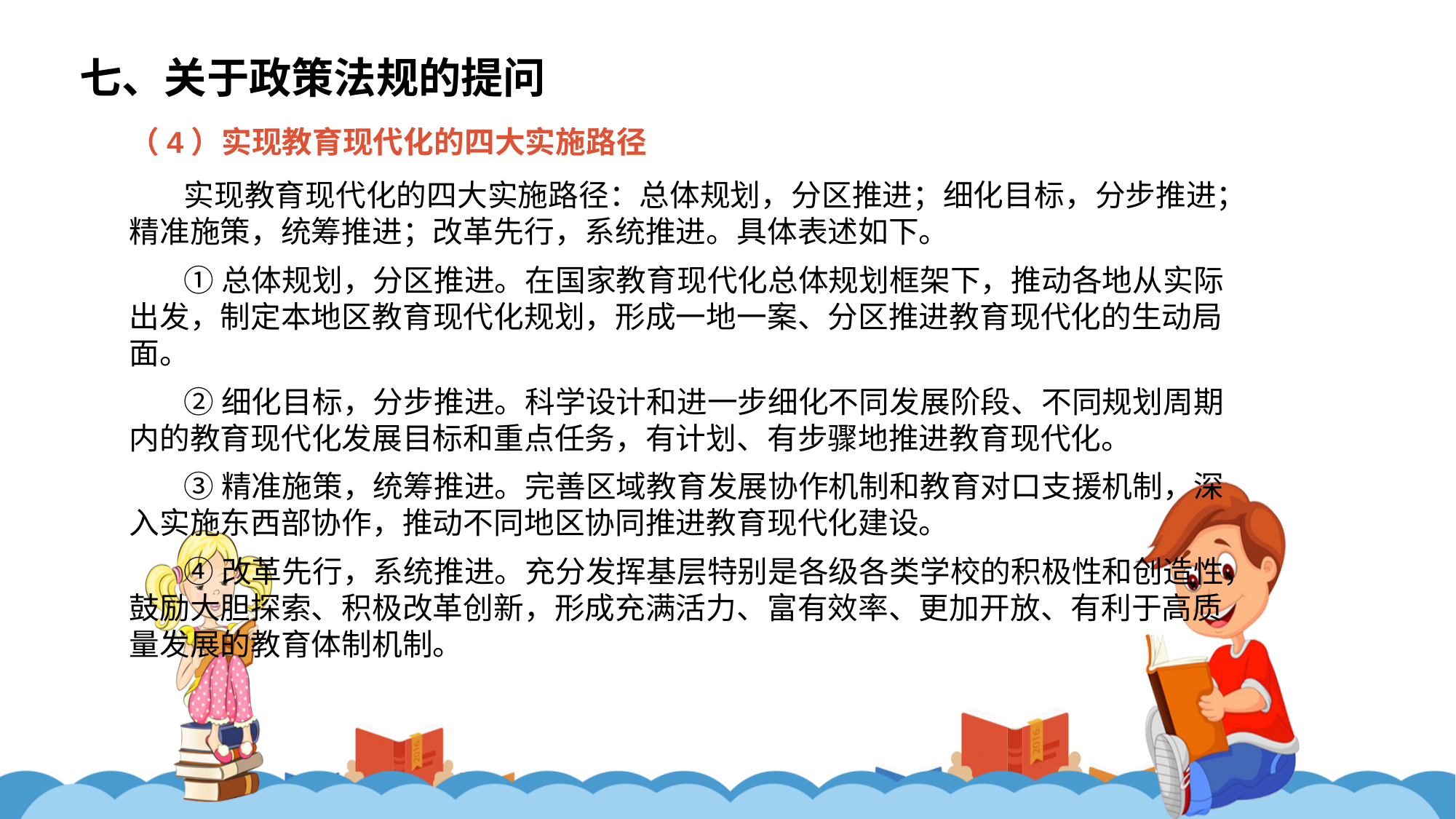

七、关于政策法规的提问
（4）实现教育现代化的四大实施路径
实现教育现代化的四大实施路径：总体规划，分区推进；细化目标，分步推进；精准施策，统筹推进；改革先行，系统推进。具体表述如下。
①总体规划，分区推进。在国家教育现代化总体规划框架下，推动各地从实际出发，制定本地区教育现代化规划，形成一地一案、分区推进教育现代化的生动局面。
②细化目标，分步推进。科学设计和进一步细化不同发展阶段、不同规划周期内的教育现代化发展目标和重点任务，有计划、有步骤地推进教育现代化。
③精准施策，统筹推进。完善区域教育发展协作机制和教育对口支援机制，深入实施东西部协作，推动不同地区协同推进教育现代化建设。
④改革先行，系统推进。充分发挥基层特别是各级各类学校的积极性和创造性，鼓励大胆探索、积极改革创新，形成充满活力、富有效率、更加开放、有利于高质量发展的教育体制机制。